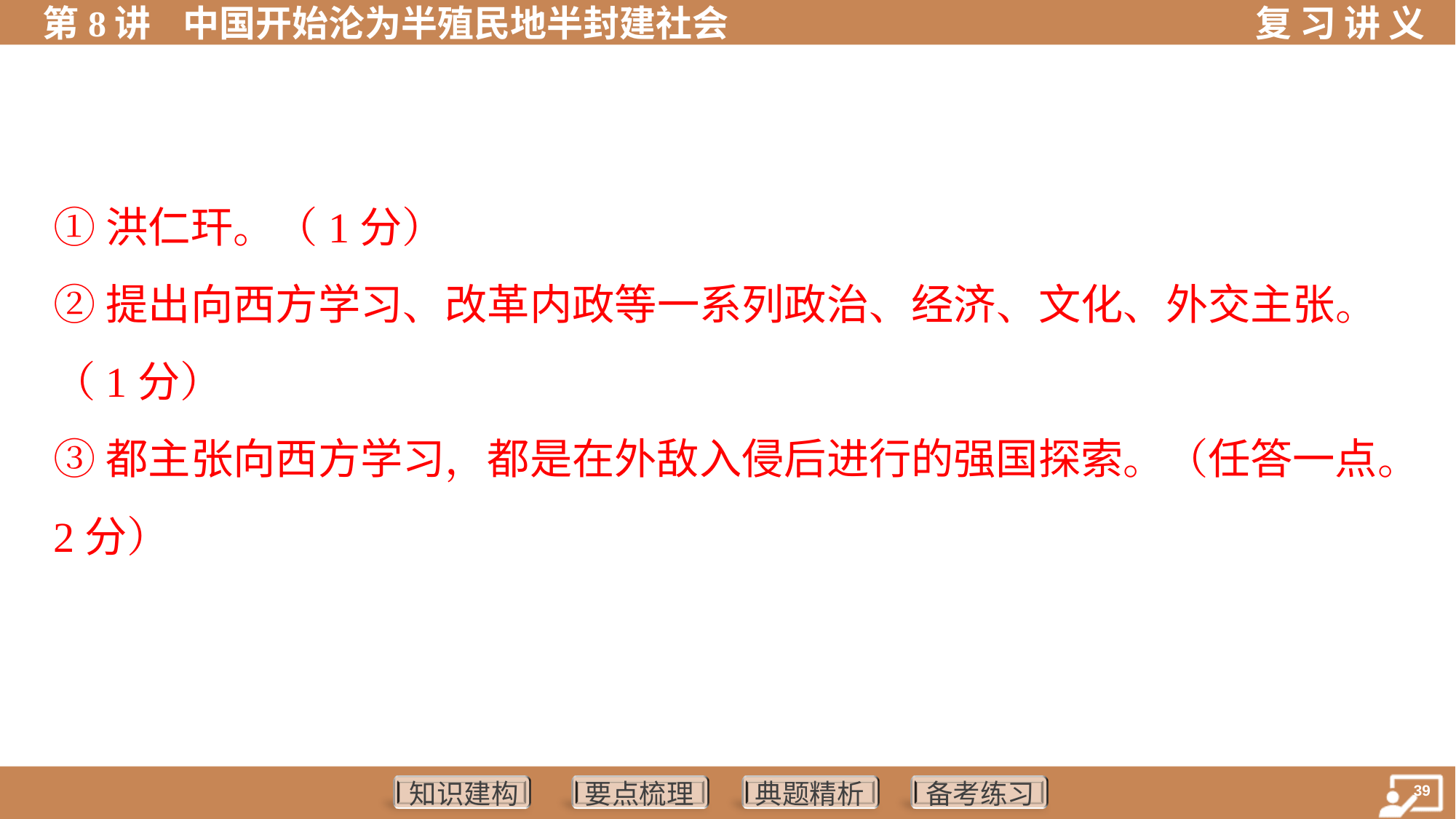

①洪仁玕。（1分）
②提出向西方学习、改革内政等一系列政治、经济、文化、外交主张。
（1分）
③都主张向西方学习，都是在外敌入侵后进行的强国探索。（任答一点。
2分）